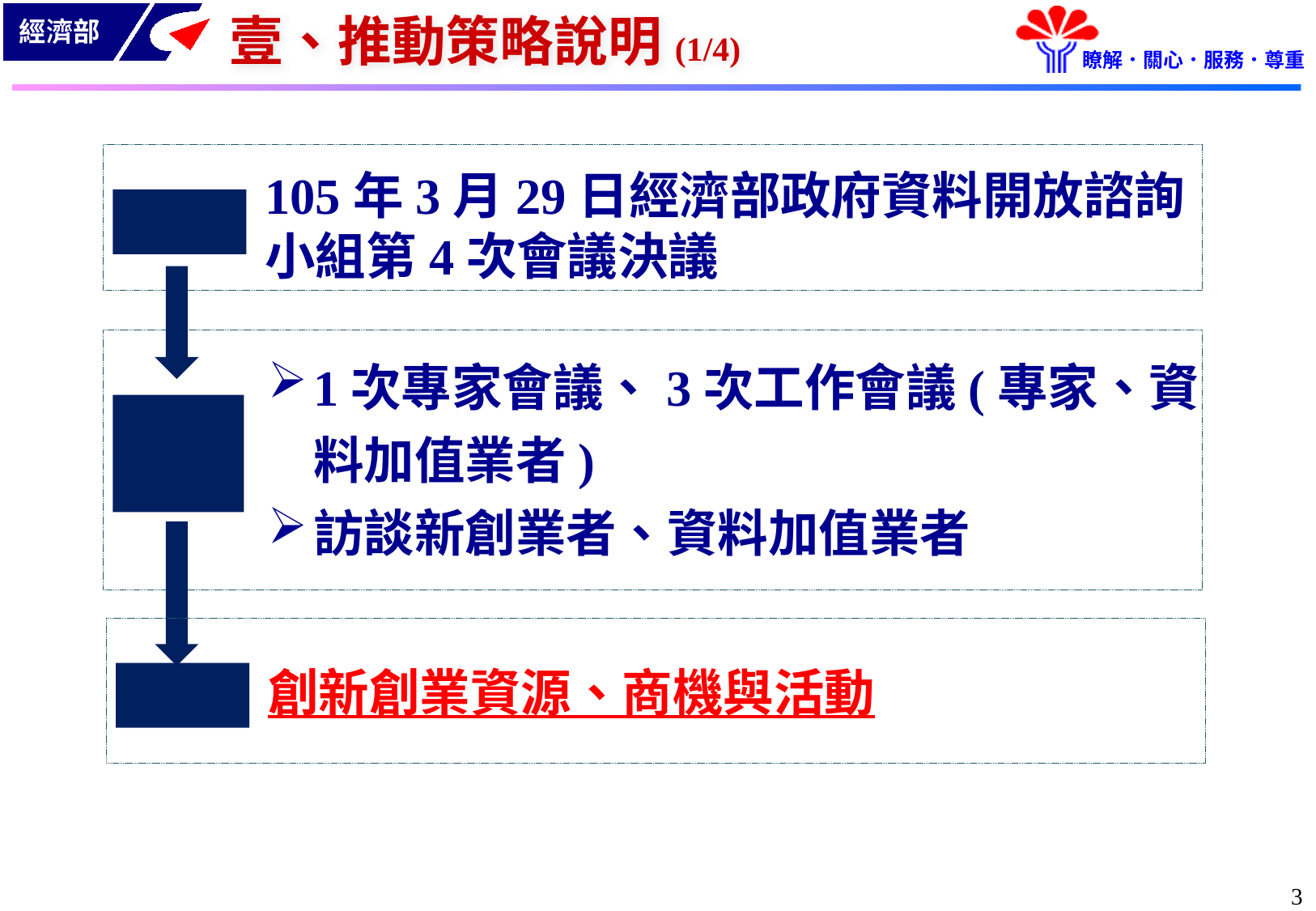

# 壹、推動策略說明(1/4)

105年3月29日經濟部政府資料開放諮詢小組第4次會議決議
依據

1次專家會議、3次工作會議(專家、資料加值業者)
訪談新創業者、資料加值業者
擬定過程

創新創業資源、商機與活動
主題
3